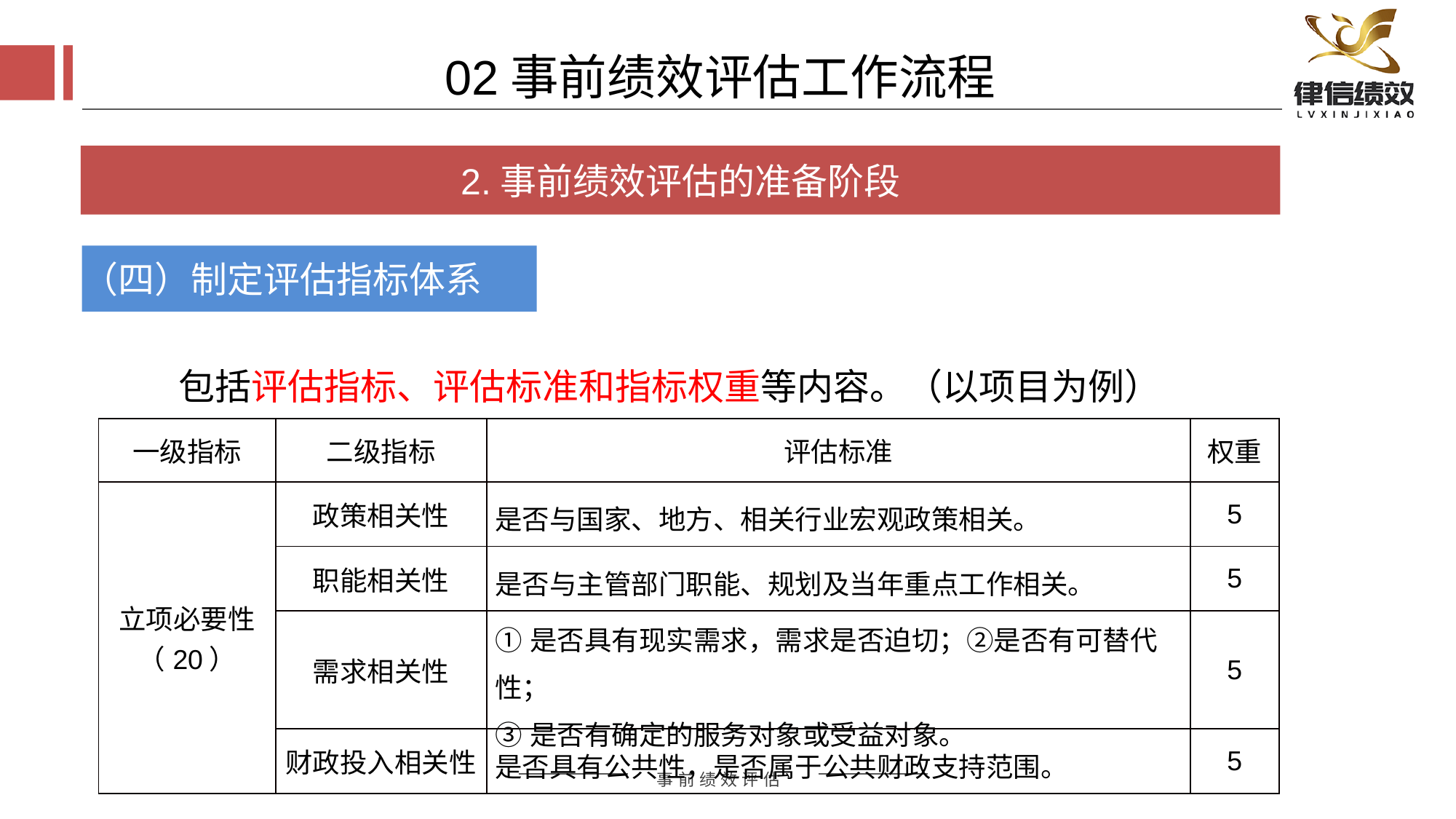

02事前绩效评估工作流程
2.事前绩效评估的准备阶段
（四）制定评估指标体系
包括评估指标、评估标准和指标权重等内容。（以项目为例）
| 一级指标 | 二级指标 | 评估标准 | 权重 |
| --- | --- | --- | --- |
| 立项必要性（20） | 政策相关性 | 是否与国家、地方、相关行业宏观政策相关。 | 5 |
|  | 职能相关性 | 是否与主管部门职能、规划及当年重点工作相关。 | 5 |
|  | 需求相关性 | ①是否具有现实需求，需求是否迫切；②是否有可替代性； ③是否有确定的服务对象或受益对象。 | 5 |
|  | 财政投入相关性 | 是否具有公共性，是否属于公共财政支持范围。 | 5 |
评估方式
评估方式